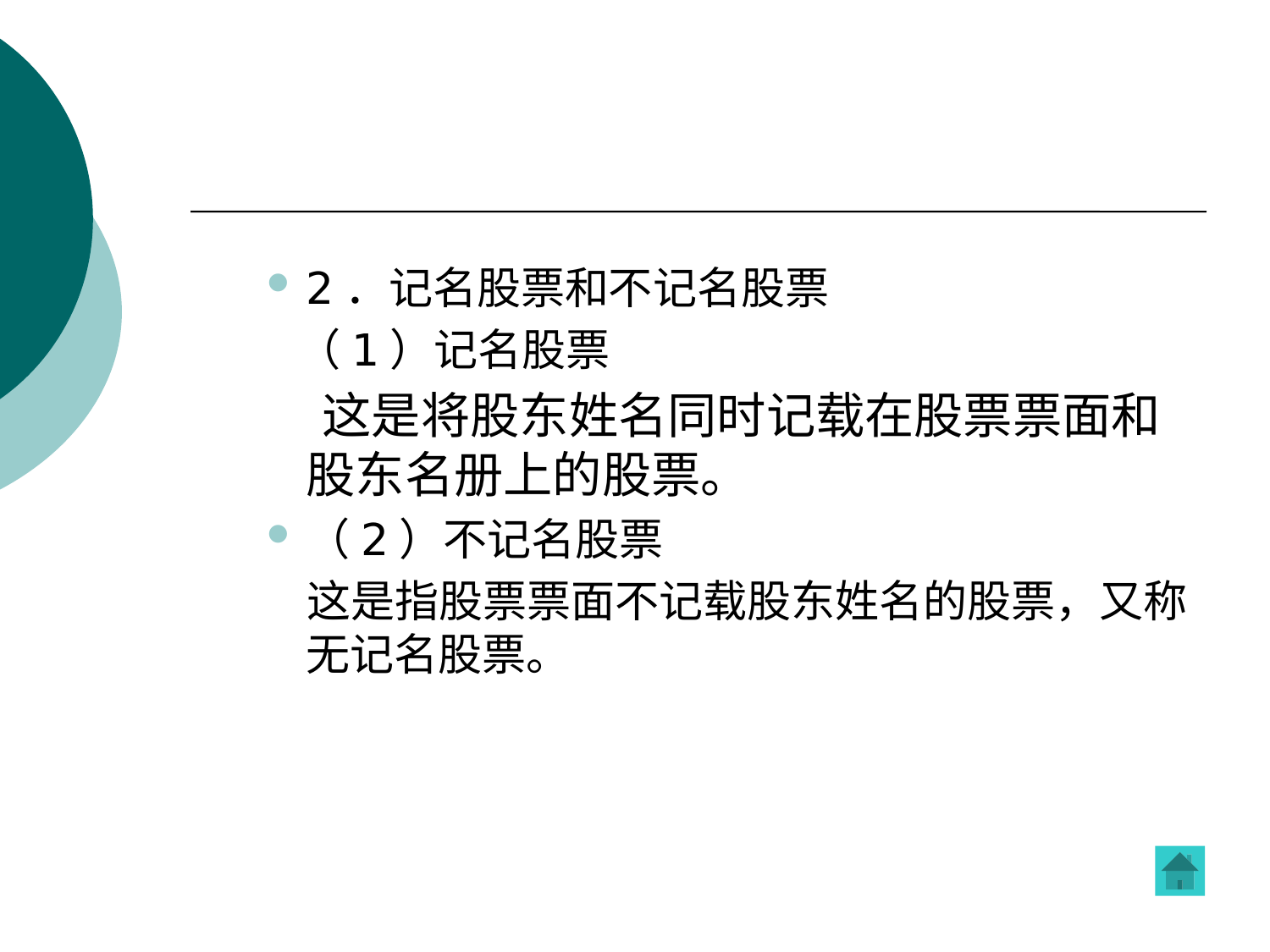

#
2．记名股票和不记名股票
  （1）记名股票
    这是将股东姓名同时记载在股票票面和股东名册上的股票。
（2）不记名股票
   这是指股票票面不记载股东姓名的股票，又称无记名股票。